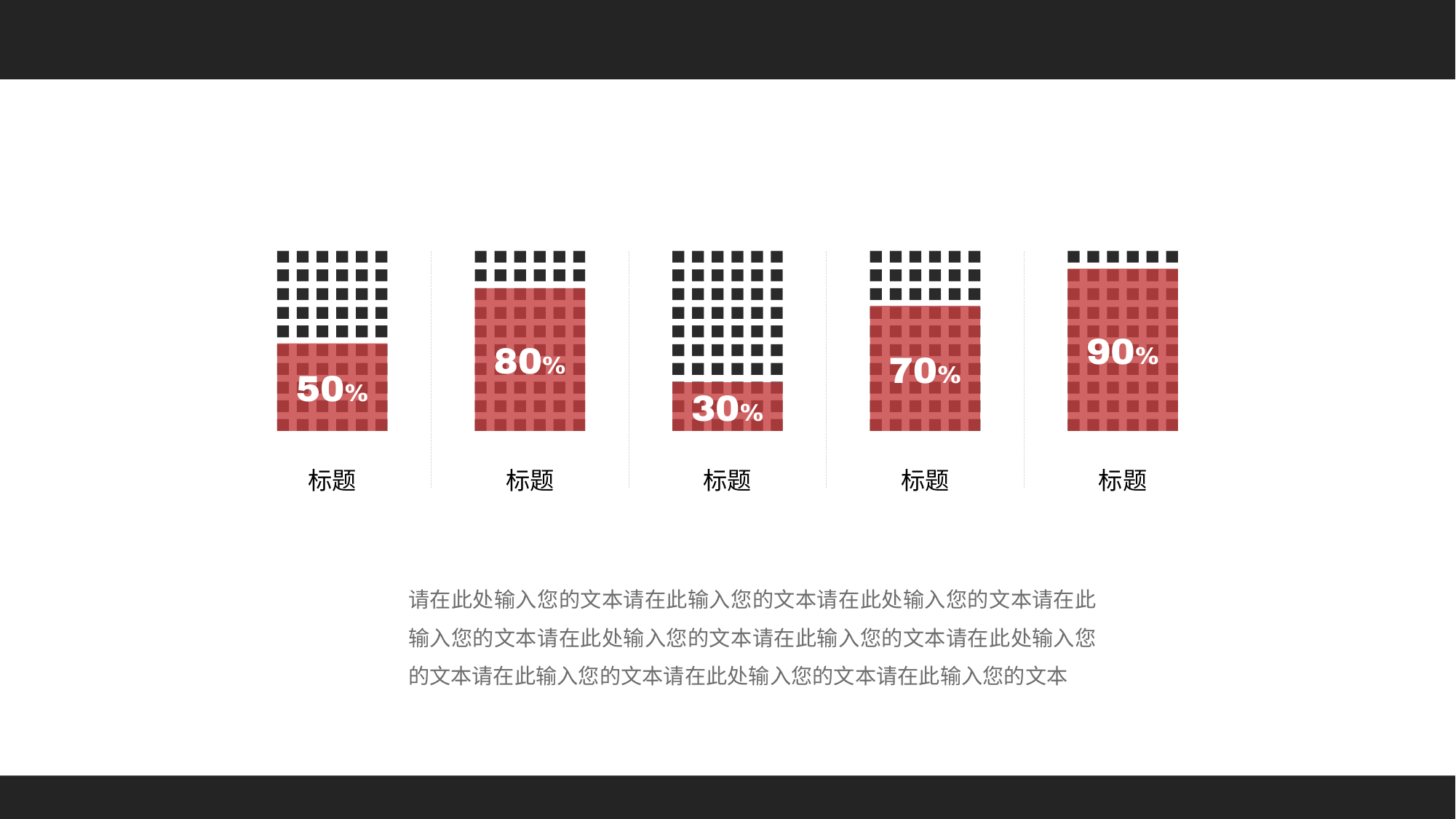

90%
80%
70%
50%
30%
标题
标题
标题
标题
标题
请在此处输入您的文本请在此输入您的文本请在此处输入您的文本请在此输入您的文本请在此处输入您的文本请在此输入您的文本请在此处输入您的文本请在此输入您的文本请在此处输入您的文本请在此输入您的文本